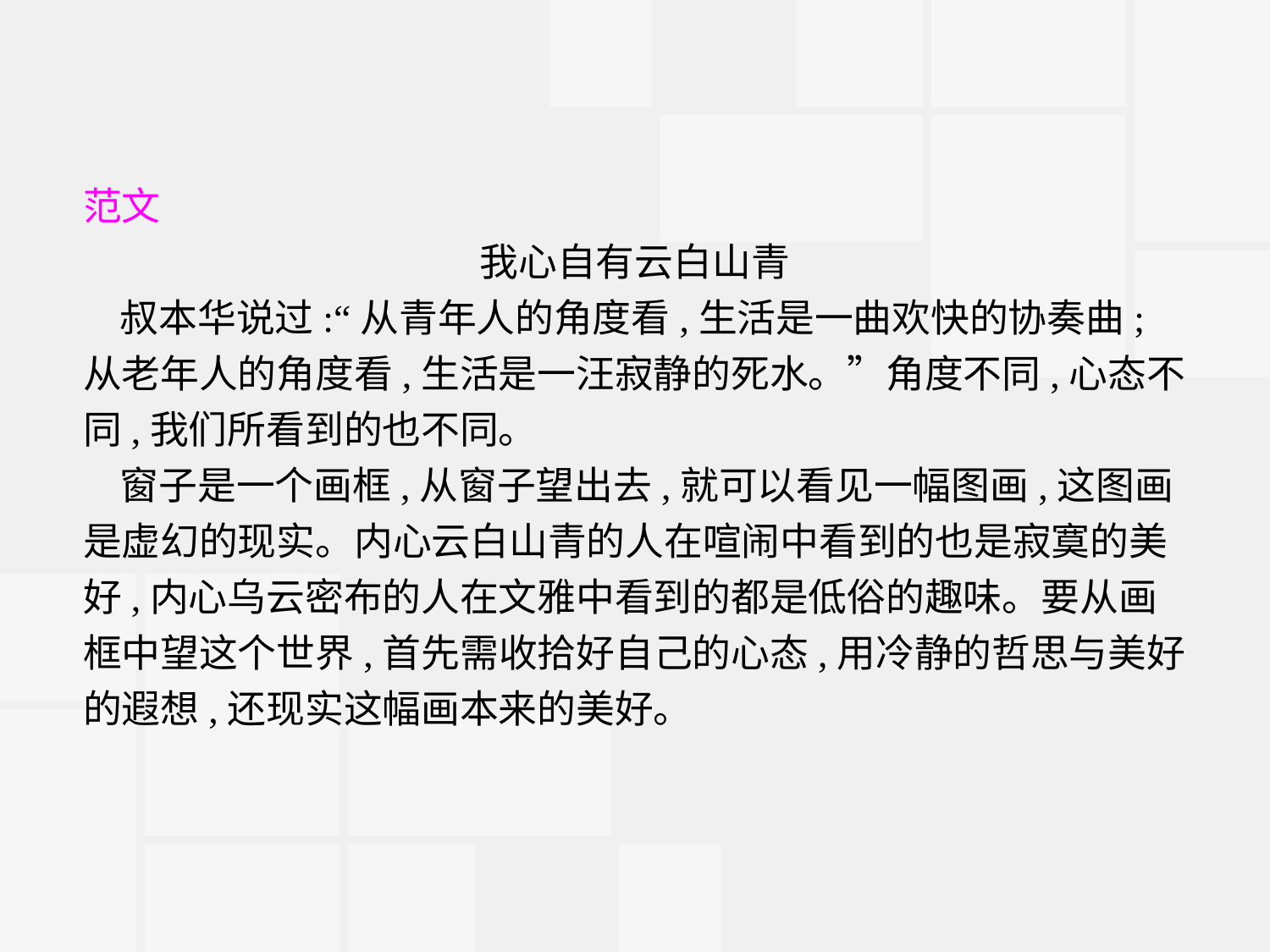

范文
我心自有云白山青
叔本华说过:“从青年人的角度看,生活是一曲欢快的协奏曲;从老年人的角度看,生活是一汪寂静的死水。”角度不同,心态不同,我们所看到的也不同。
窗子是一个画框,从窗子望出去,就可以看见一幅图画,这图画是虚幻的现实。内心云白山青的人在喧闹中看到的也是寂寞的美好,内心乌云密布的人在文雅中看到的都是低俗的趣味。要从画框中望这个世界,首先需收拾好自己的心态,用冷静的哲思与美好的遐想,还现实这幅画本来的美好。